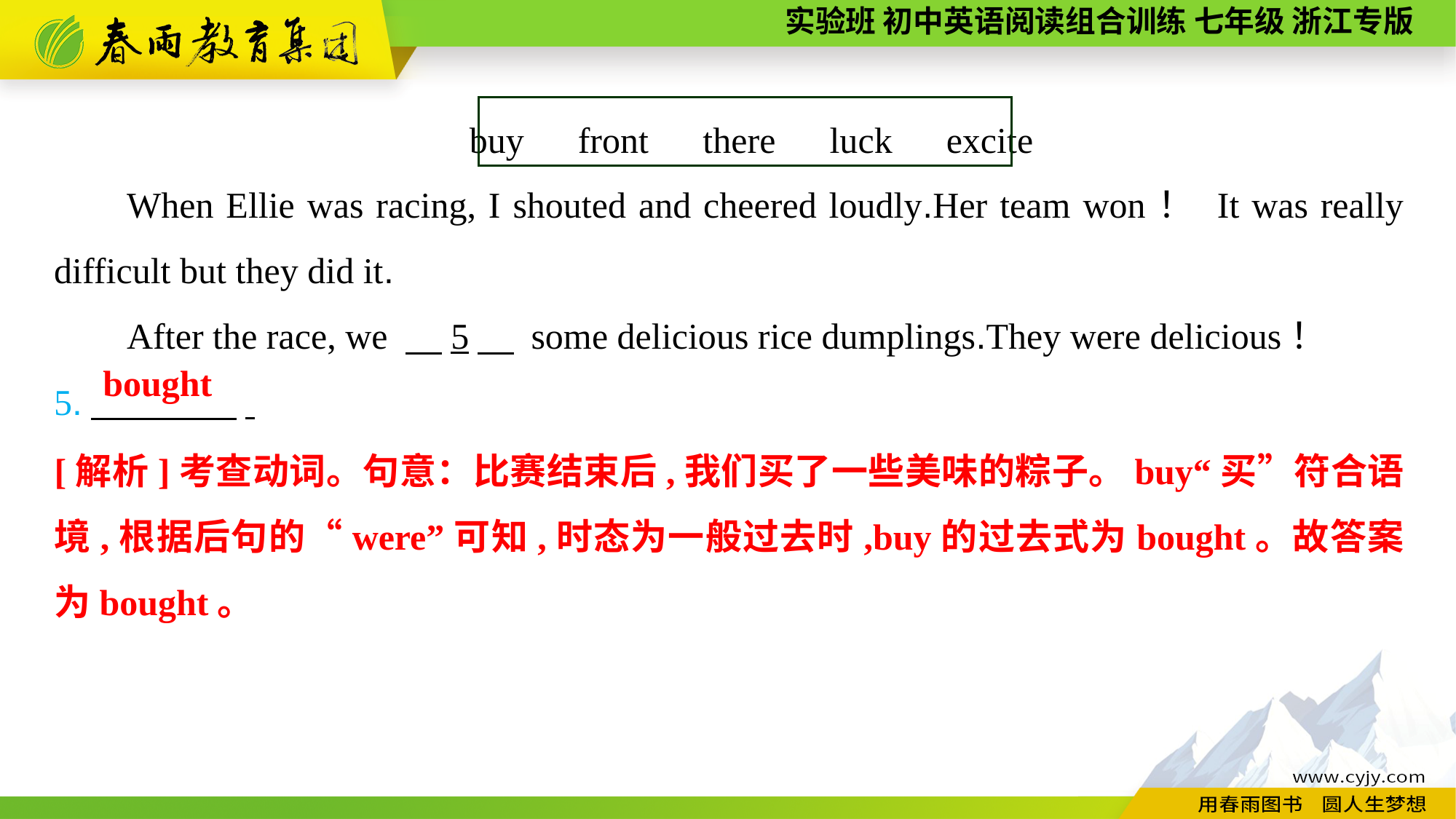

buy　front　there　luck　excite
When Ellie was racing, I shouted and cheered loudly.Her team won！ It was really difficult but they did it.
After the race, we 　5　 some delicious rice dumplings.They were delicious！
5.　　　　.

bought
[解析]考查动词。句意：比赛结束后,我们买了一些美味的粽子。buy“买”符合语境,根据后句的“were”可知,时态为一般过去时,buy的过去式为bought。故答案为bought。